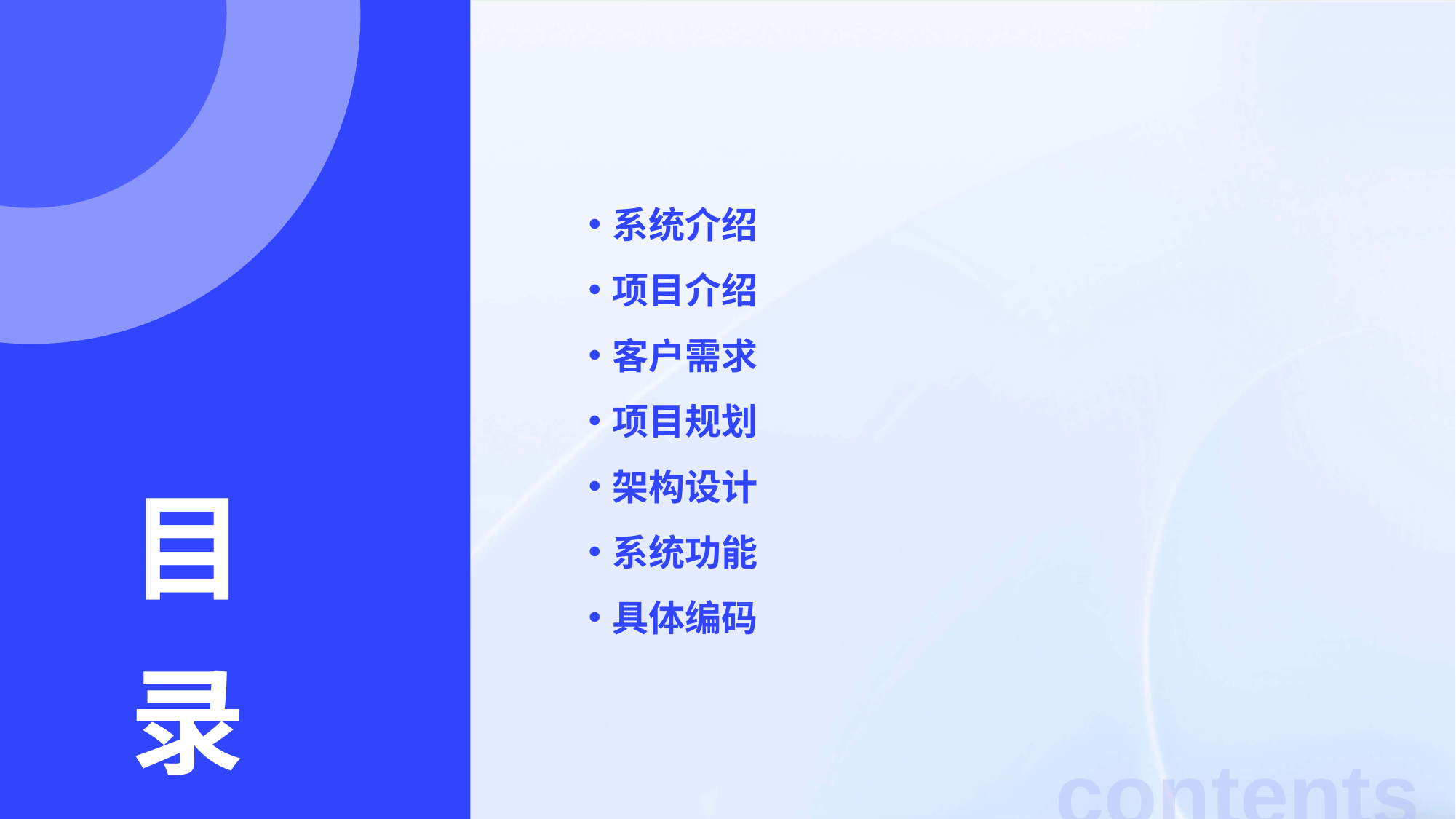

系统介绍
项目介绍
客户需求
项目规划
架构设计
系统功能
具体编码
目
录
contents